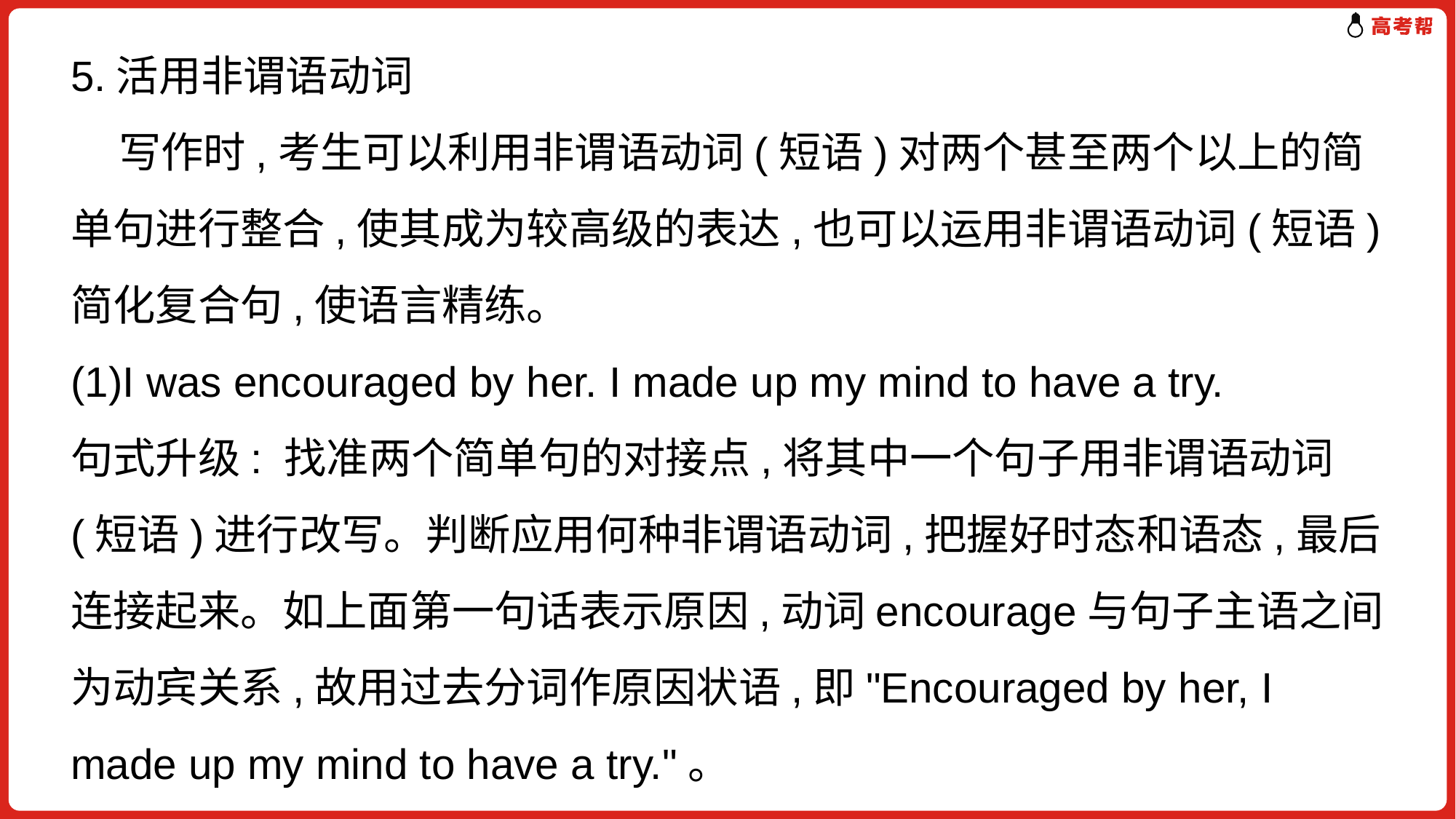

5.活用非谓语动词
    写作时,考生可以利用非谓语动词(短语)对两个甚至两个以上的简单句进行整合,使其成为较高级的表达,也可以运用非谓语动词(短语)简化复合句,使语言精练。
(1)I was encouraged by her. I made up my mind to have a try.
句式升级: 找准两个简单句的对接点,将其中一个句子用非谓语动词(短语)进行改写。判断应用何种非谓语动词,把握好时态和语态,最后连接起来。如上面第一句话表示原因,动词encourage与句子主语之间为动宾关系,故用过去分词作原因状语,即"Encouraged by her, I made up my mind to have a try."。